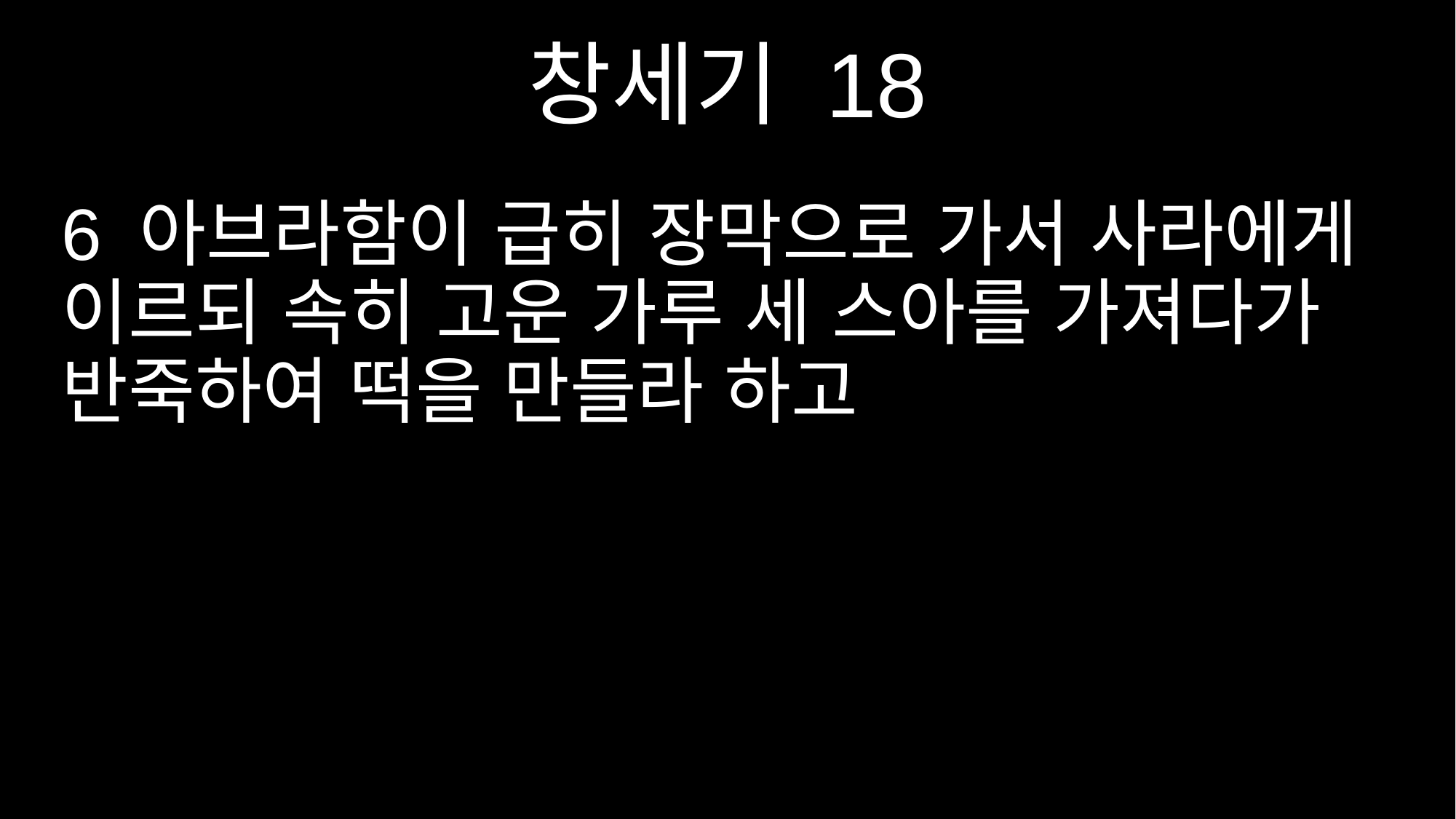

창세기 18
6 아브라함이 급히 장막으로 가서 사라에게 이르되 속히 고운 가루 세 스아를 가져다가 반죽하여 떡을 만들라 하고